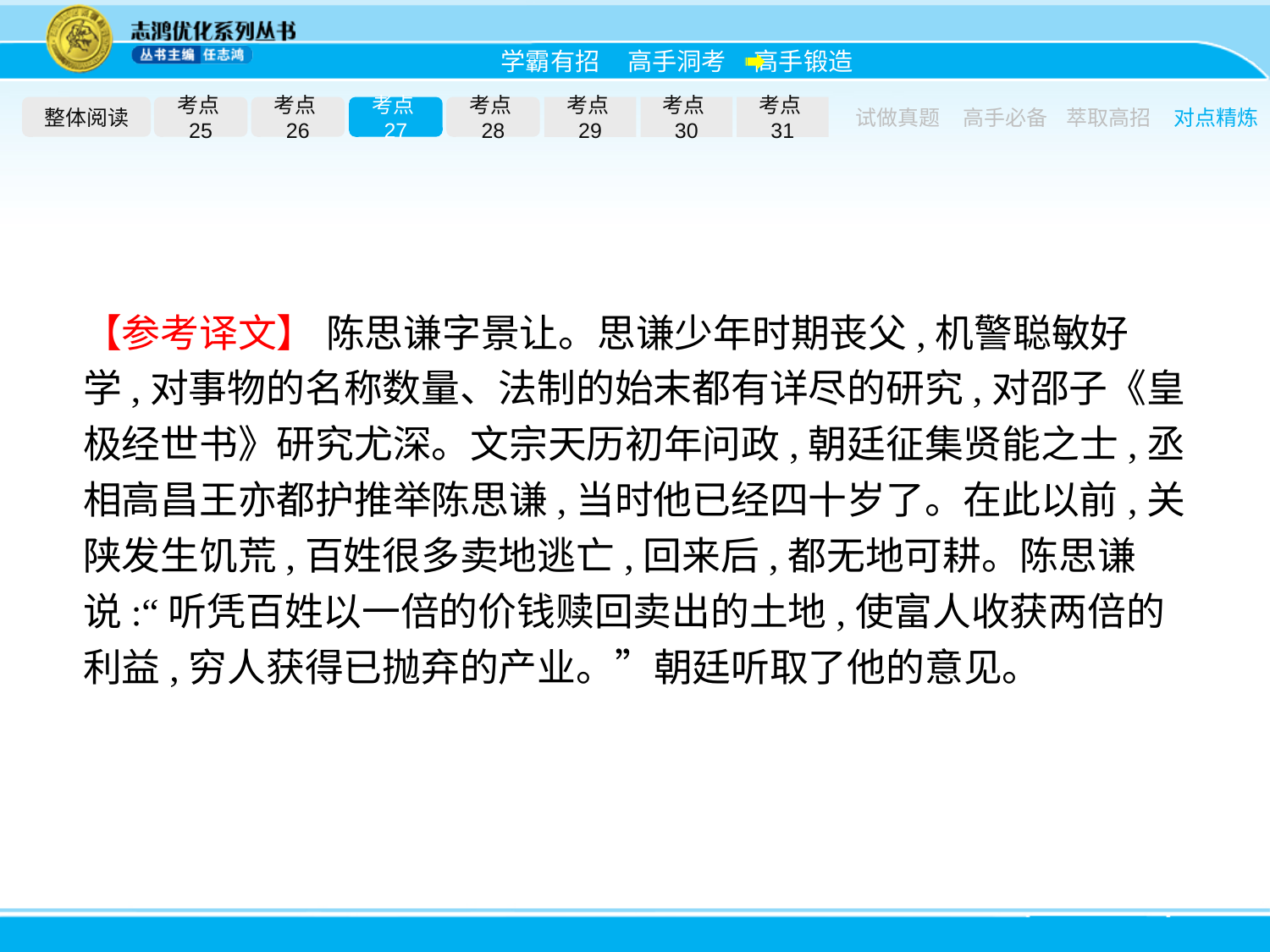

整体阅读
考点25
考点26
考点27
考点28
考点29
考点30
考点31
试做真题
高手必备
萃取高招
对点精炼
【参考译文】 陈思谦字景让。思谦少年时期丧父,机警聪敏好学,对事物的名称数量、法制的始末都有详尽的研究,对邵子《皇极经世书》研究尤深。文宗天历初年问政,朝廷征集贤能之士,丞相高昌王亦都护推举陈思谦,当时他已经四十岁了。在此以前,关陕发生饥荒,百姓很多卖地逃亡,回来后,都无地可耕。陈思谦说:“听凭百姓以一倍的价钱赎回卖出的土地,使富人收获两倍的利益,穷人获得已抛弃的产业。”朝廷听取了他的意见。